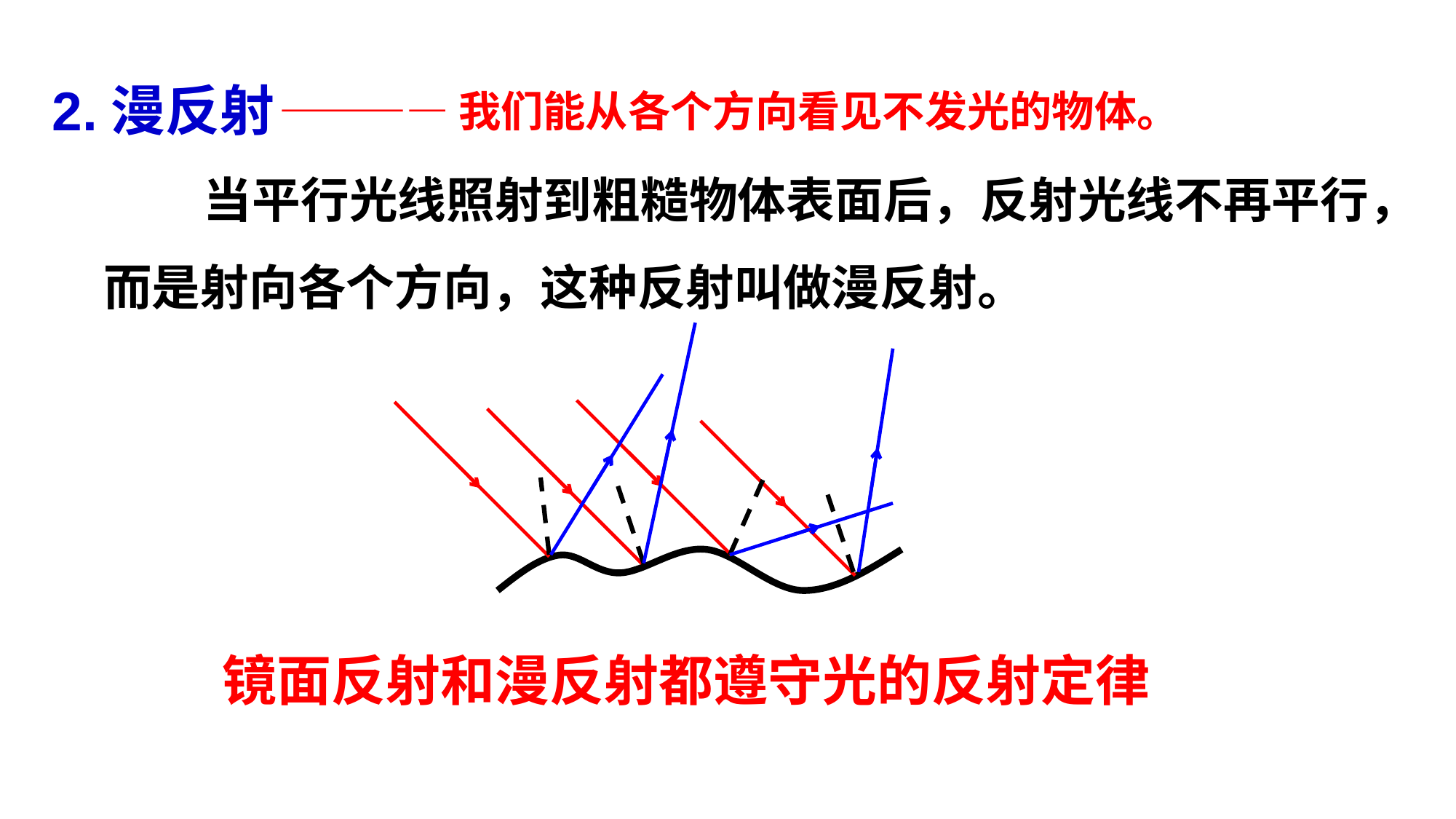

2.漫反射
————我们能从各个方向看见不发光的物体。
        当平行光线照射到粗糙物体表面后，反射光线不再平行，而是射向各个方向，这种反射叫做漫反射。

镜面反射和漫反射都遵守光的反射定律